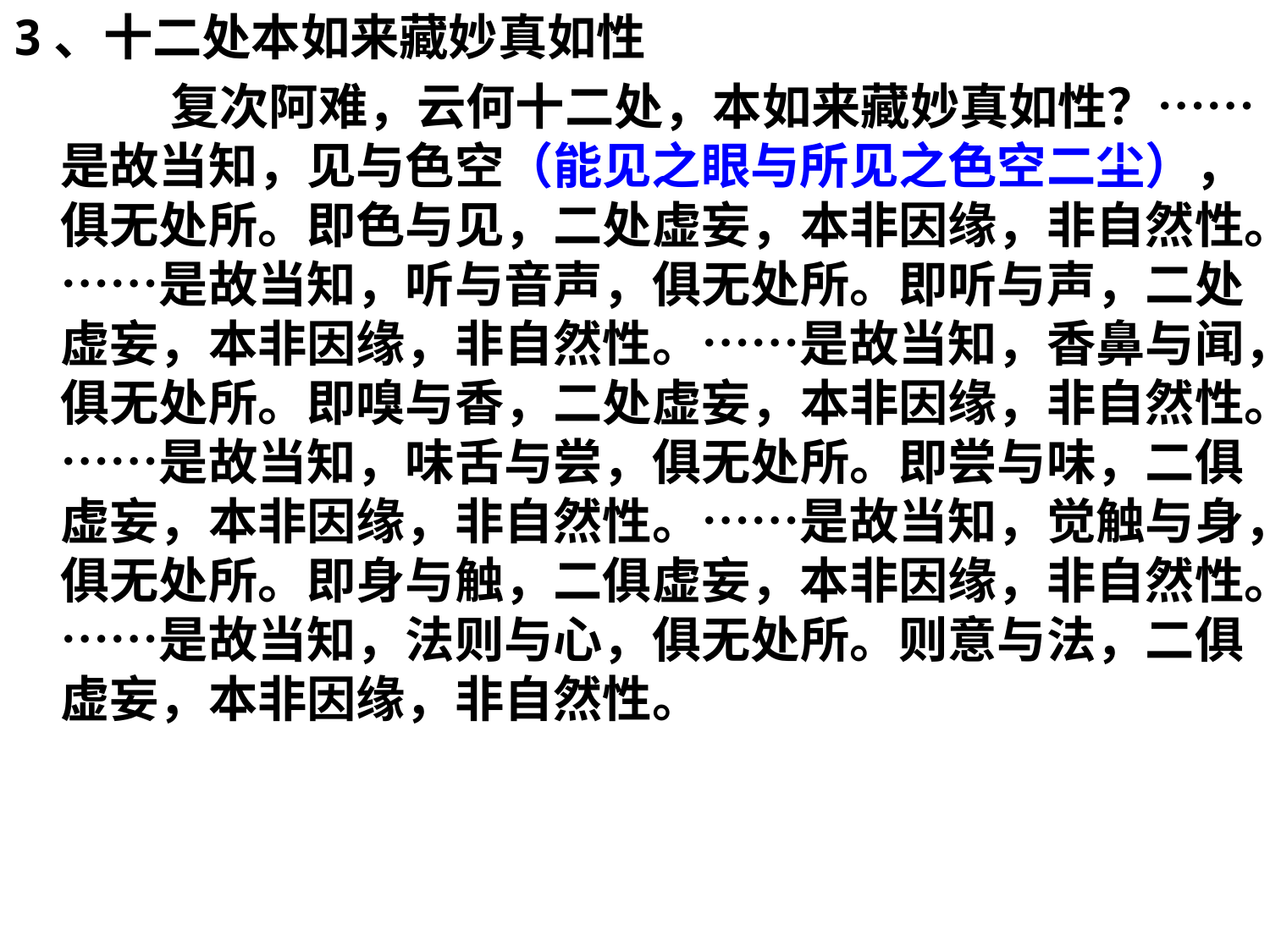

3、十二处本如来藏妙真如性
             复次阿难，云何十二处，本如来藏妙真如性？……是故当知，见与色空（能见之眼与所见之色空二尘），俱无处所。即色与见，二处虚妄，本非因缘，非自然性。……是故当知，听与音声，俱无处所。即听与声，二处虚妄，本非因缘，非自然性。……是故当知，香鼻与闻，俱无处所。即嗅与香，二处虚妄，本非因缘，非自然性。……是故当知，味舌与尝，俱无处所。即尝与味，二俱虚妄，本非因缘，非自然性。……是故当知，觉触与身，俱无处所。即身与触，二俱虚妄，本非因缘，非自然性。……是故当知，法则与心，俱无处所。则意与法，二俱虚妄，本非因缘，非自然性。